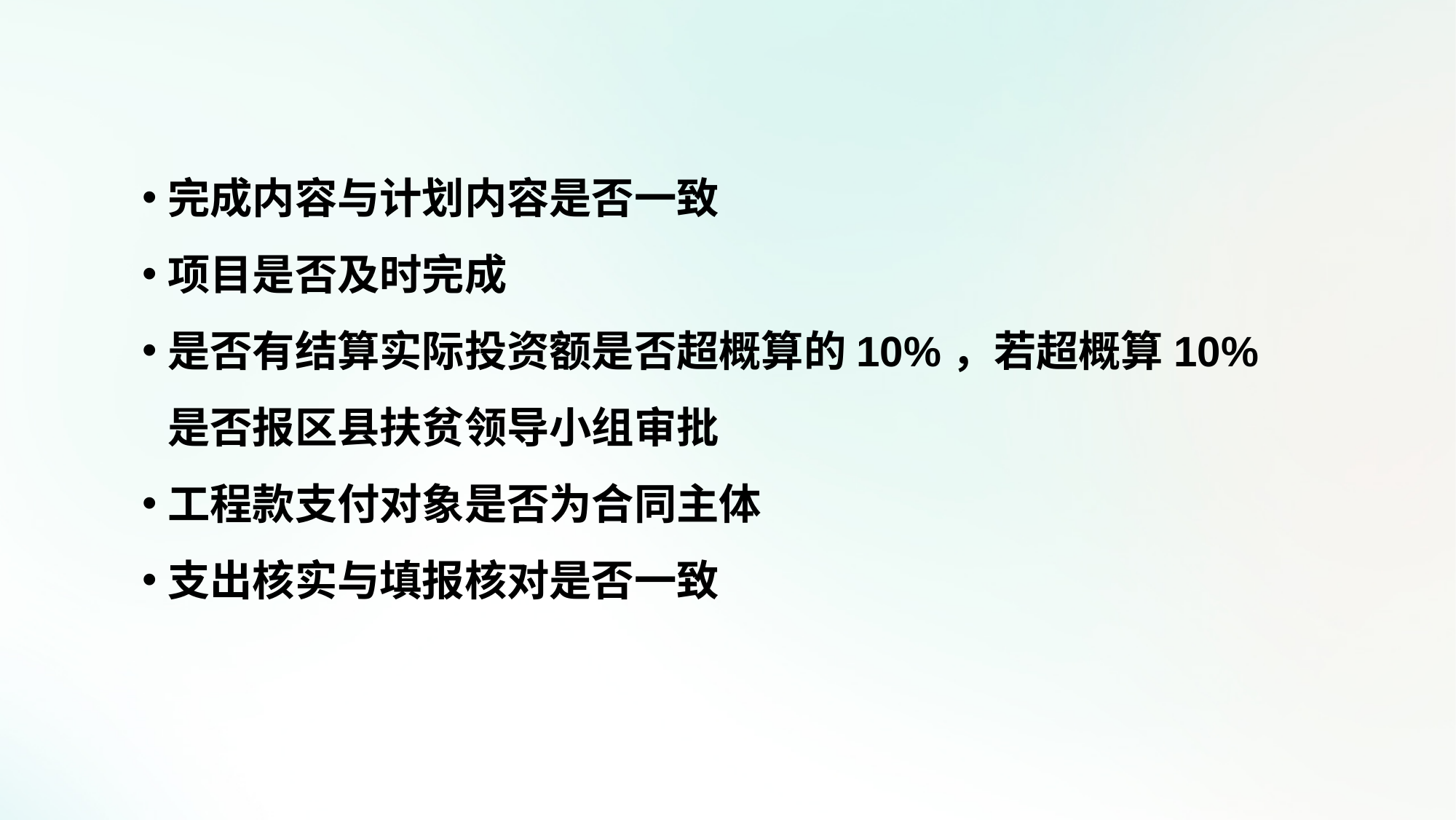

完成内容与计划内容是否一致
项目是否及时完成
是否有结算实际投资额是否超概算的10%，若超概算10%是否报区县扶贫领导小组审批
工程款支付对象是否为合同主体
支出核实与填报核对是否一致